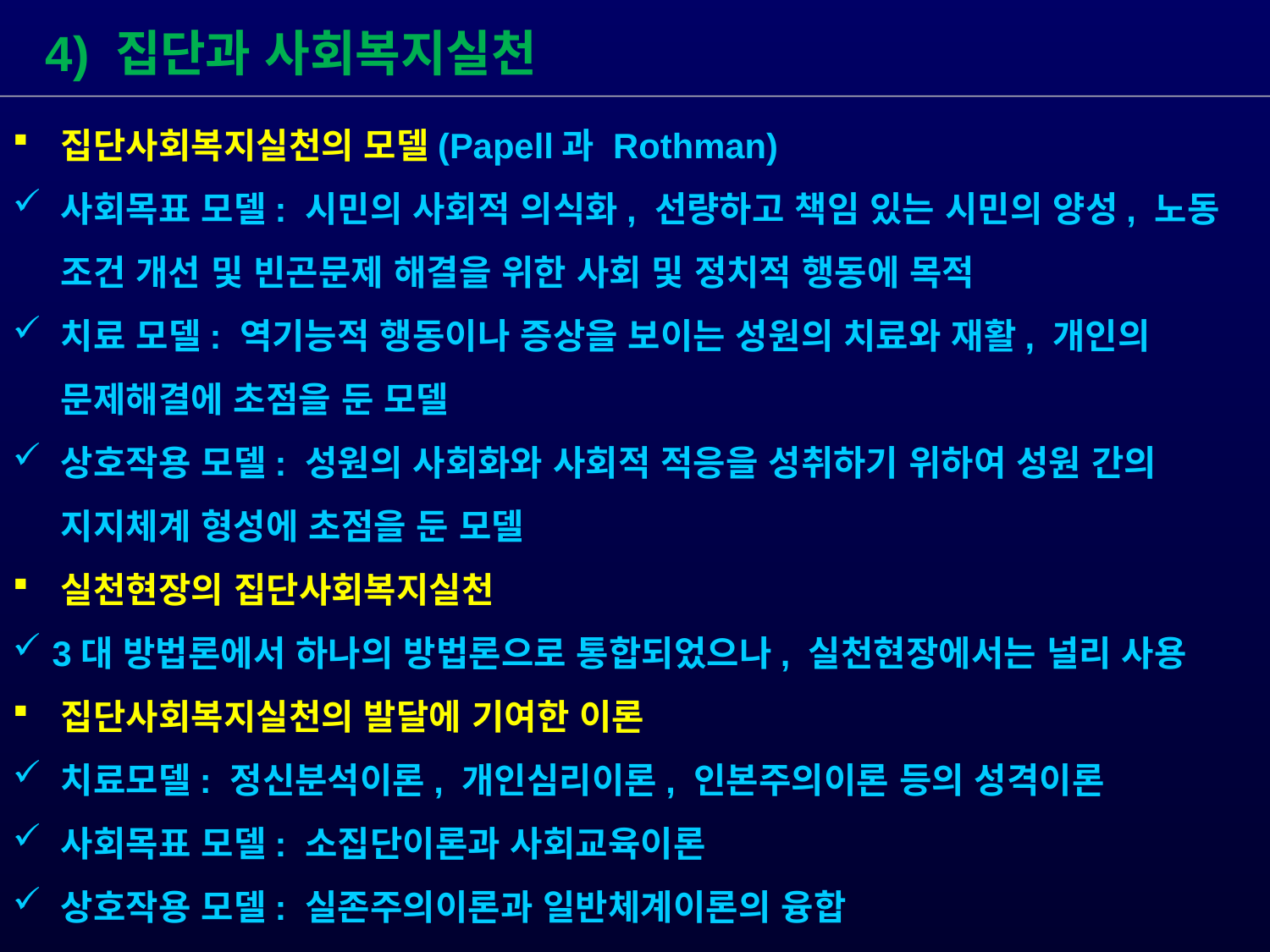

4) 집단과 사회복지실천
 집단사회복지실천의 모델(Papell과 Rothman)
 사회목표 모델: 시민의 사회적 의식화, 선량하고 책임 있는 시민의 양성, 노동
    조건 개선 및 빈곤문제 해결을 위한 사회 및 정치적 행동에 목적
 치료 모델: 역기능적 행동이나 증상을 보이는 성원의 치료와 재활, 개인의
    문제해결에 초점을 둔 모델
 상호작용 모델: 성원의 사회화와 사회적 적응을 성취하기 위하여 성원 간의
    지지체계 형성에 초점을 둔 모델
 실천현장의 집단사회복지실천
 3대 방법론에서 하나의 방법론으로 통합되었으나, 실천현장에서는 널리 사용
 집단사회복지실천의 발달에 기여한 이론
 치료모델: 정신분석이론, 개인심리이론, 인본주의이론 등의 성격이론
 사회목표 모델: 소집단이론과 사회교육이론
 상호작용 모델: 실존주의이론과 일반체계이론의 융합